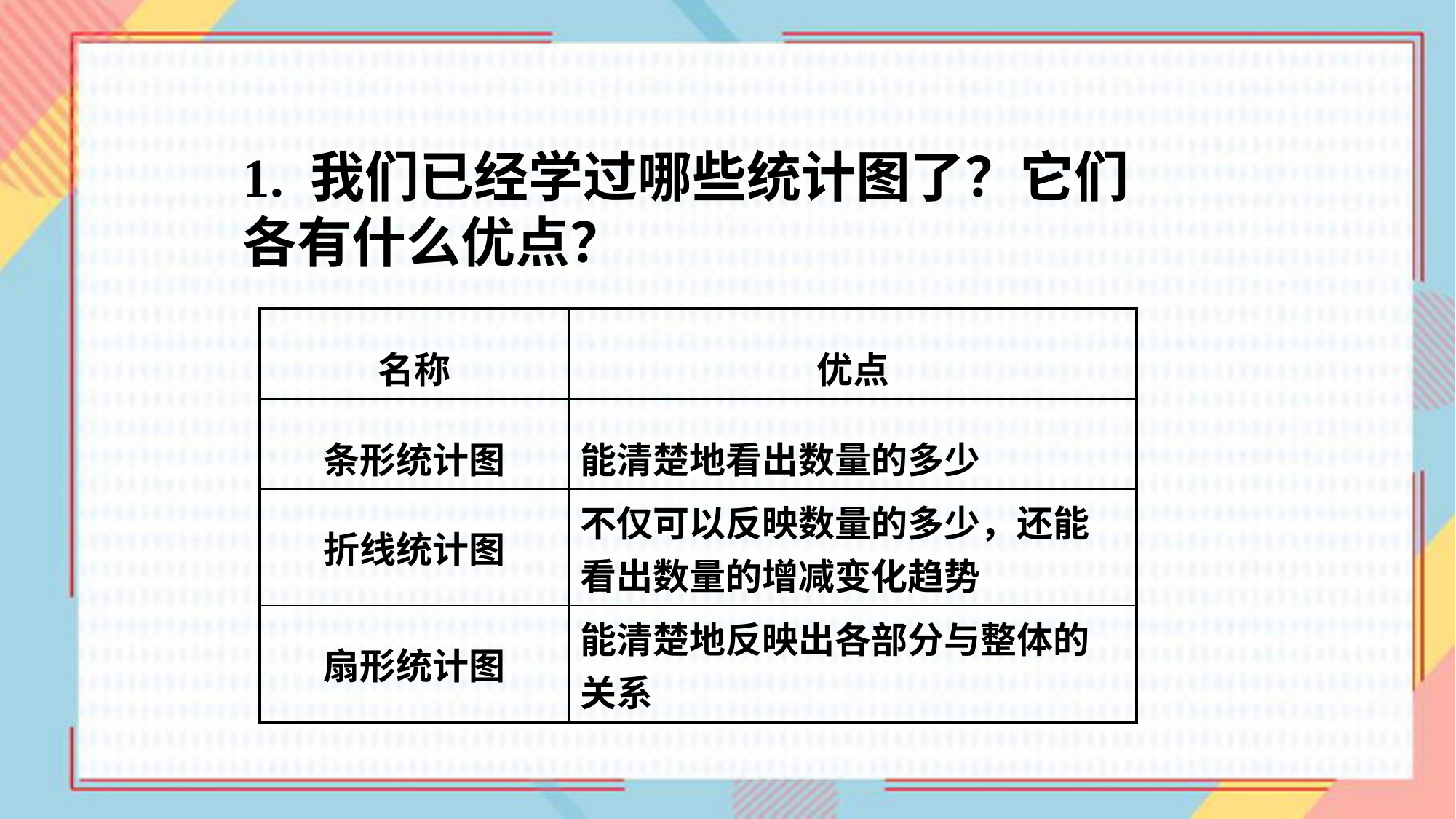

1. 我们已经学过哪些统计图了？它们各有什么优点？
| 名称 | 优点 |
| --- | --- |
| 条形统计图 | 能清楚地看出数量的多少 |
| 折线统计图 | 不仅可以反映数量的多少，还能看出数量的增减变化趋势 |
| 扇形统计图 | 能清楚地反映出各部分与整体的关系 |